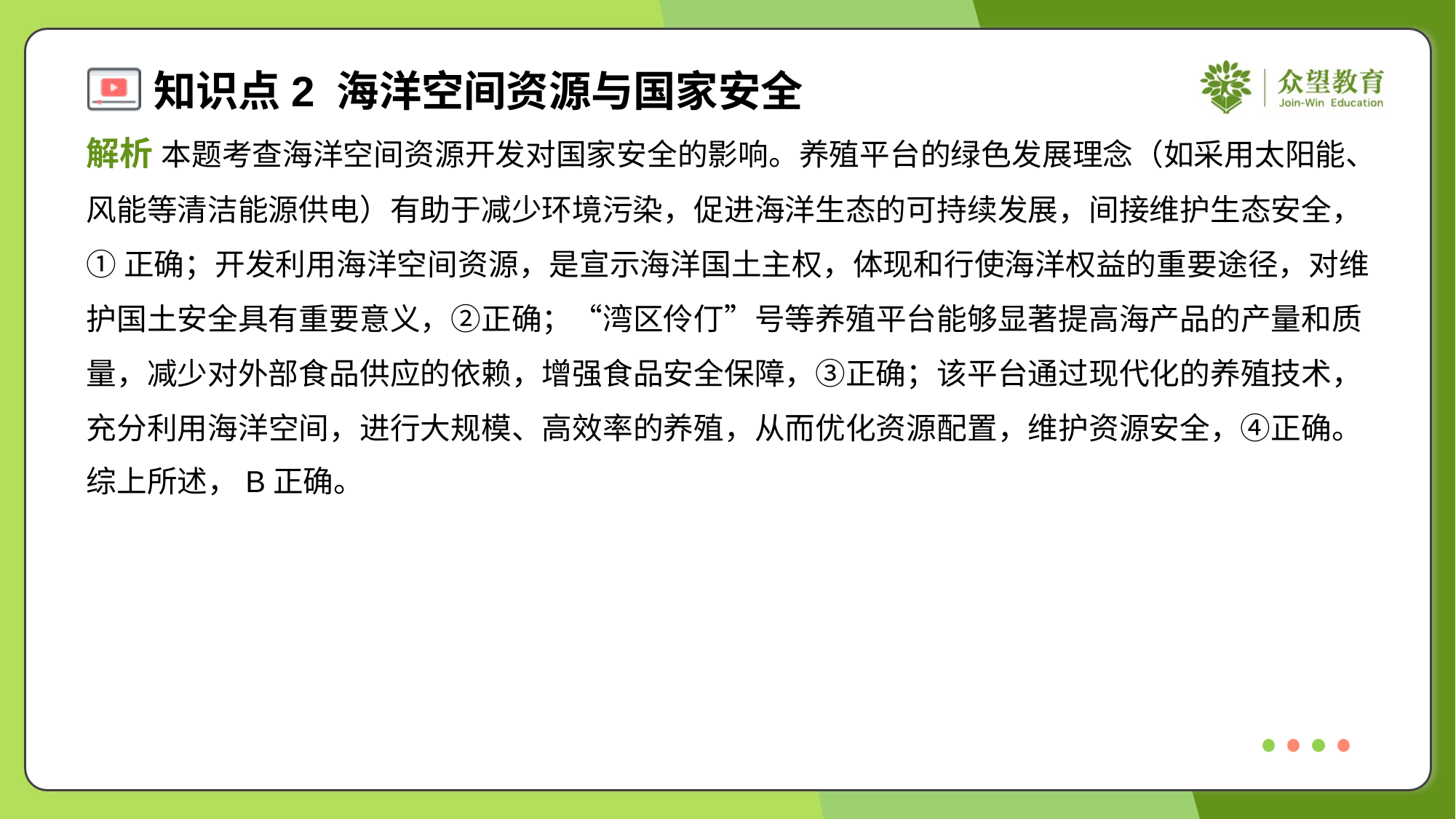

解析 本题考查海洋空间资源开发对国家安全的影响。养殖平台的绿色发展理念（如采用太阳能、
风能等清洁能源供电）有助于减少环境污染，促进海洋生态的可持续发展，间接维护生态安全，
①正确；开发利用海洋空间资源，是宣示海洋国土主权，体现和行使海洋权益的重要途径，对维
护国土安全具有重要意义，②正确；“湾区伶仃”号等养殖平台能够显著提高海产品的产量和质
量，减少对外部食品供应的依赖，增强食品安全保障，③正确；该平台通过现代化的养殖技术，
充分利用海洋空间，进行大规模、高效率的养殖，从而优化资源配置，维护资源安全，④正确。
综上所述，B正确。